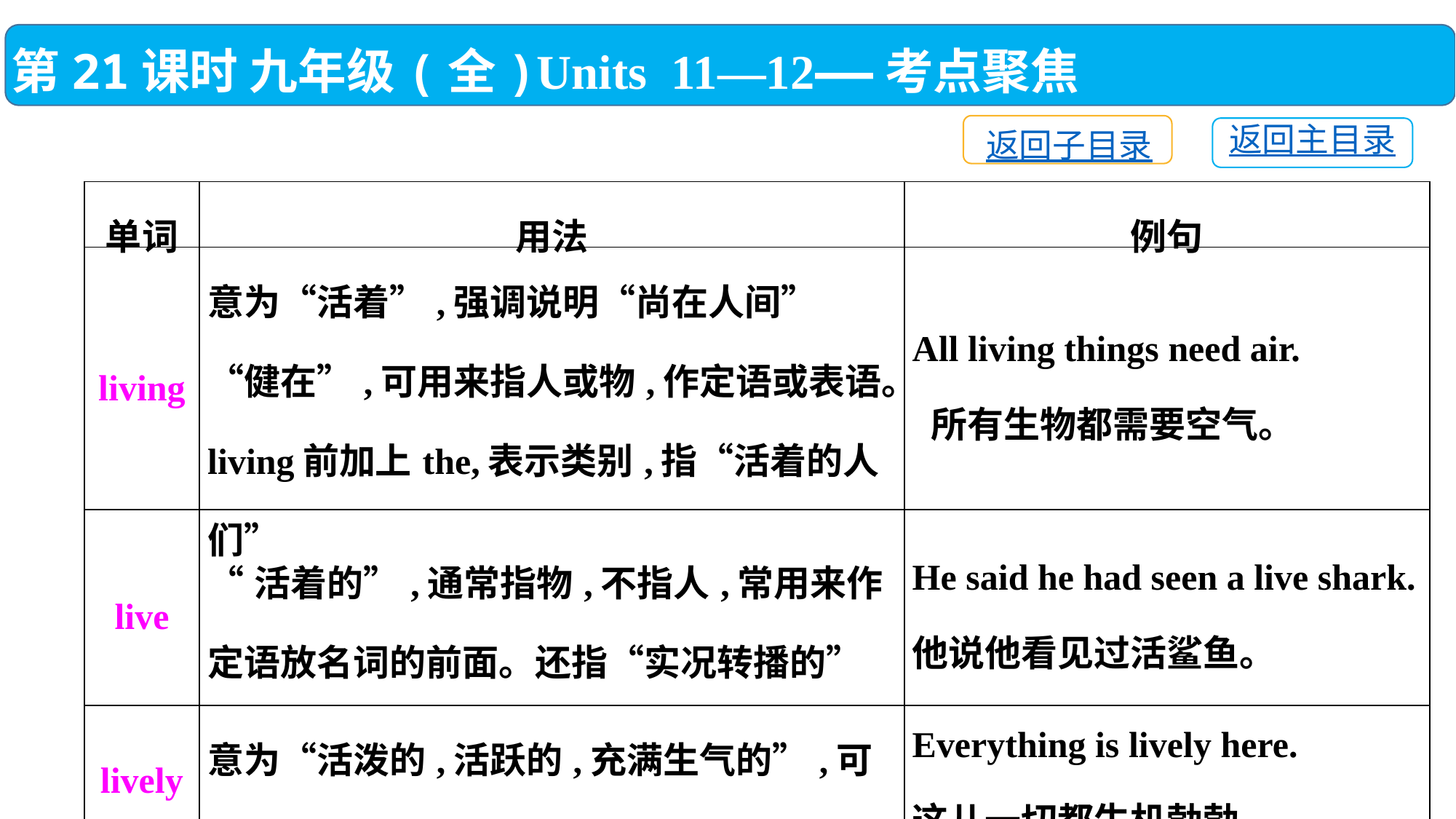

第21课时 九年级(全)Units  11—12——考点聚焦

返回子目录
返回主目录
| 单词 | 用法 | 例句 |
| --- | --- | --- |
| living | 意为“活着”,强调说明“尚在人间” “健在”,可用来指人或物,作定语或表语。living前加上the,表示类别,指“活着的人们” | All living things need air. 所有生物都需要空气。 |
| live | “活着的”,通常指物,不指人,常用来作定语放名词的前面。还指“实况转播的” | He said he had seen a live shark. 他说他看见过活鲨鱼。 |
| lively | 意为“活泼的,活跃的,充满生气的”,可作定语、表语或宾补,既可指人,又可指物 | Everything is lively here. 这儿一切都生机勃勃。 |